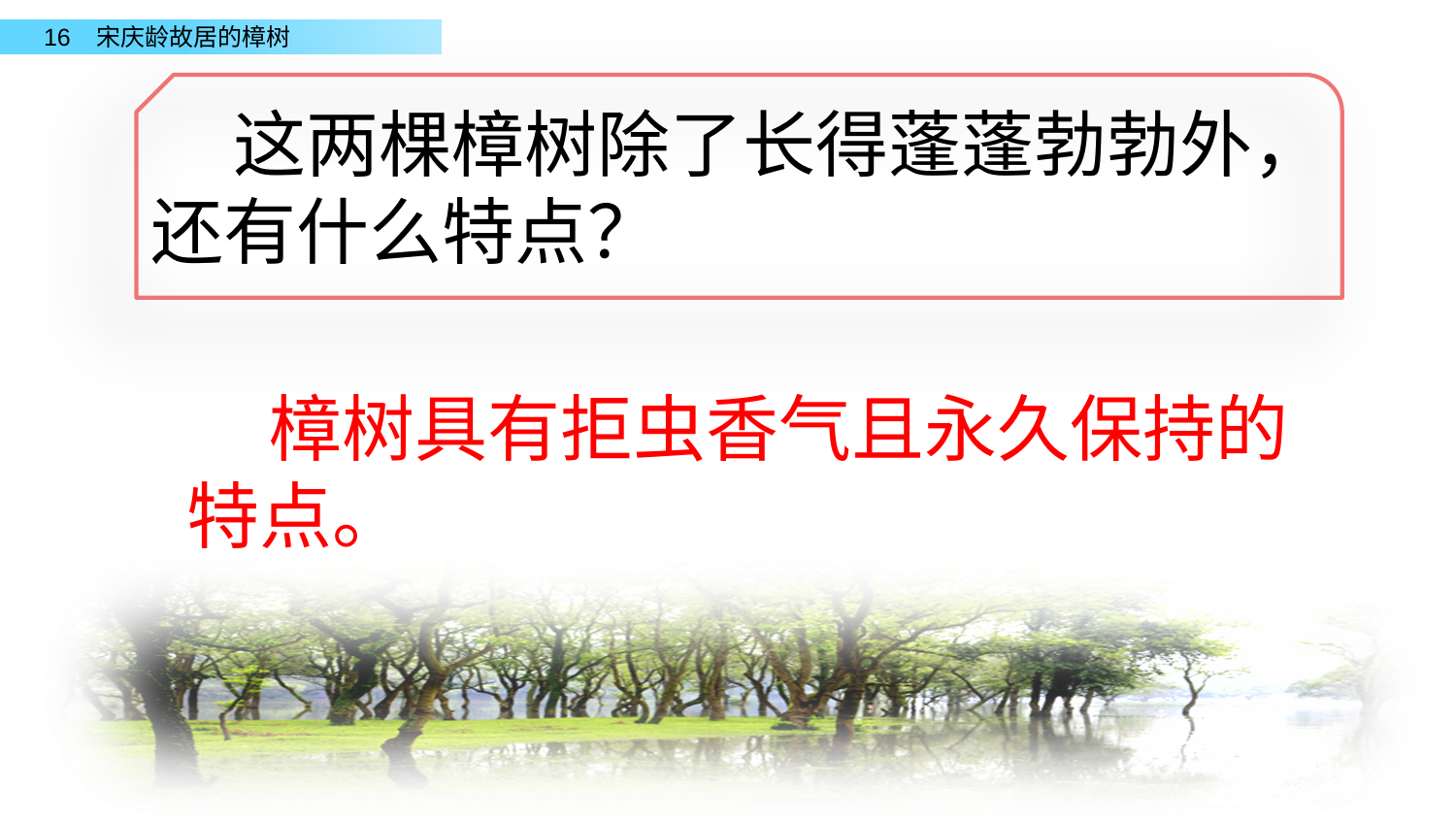

这两棵樟树除了长得蓬蓬勃勃外，还有什么特点？
    樟树具有拒虫香气且永久保持的特点。